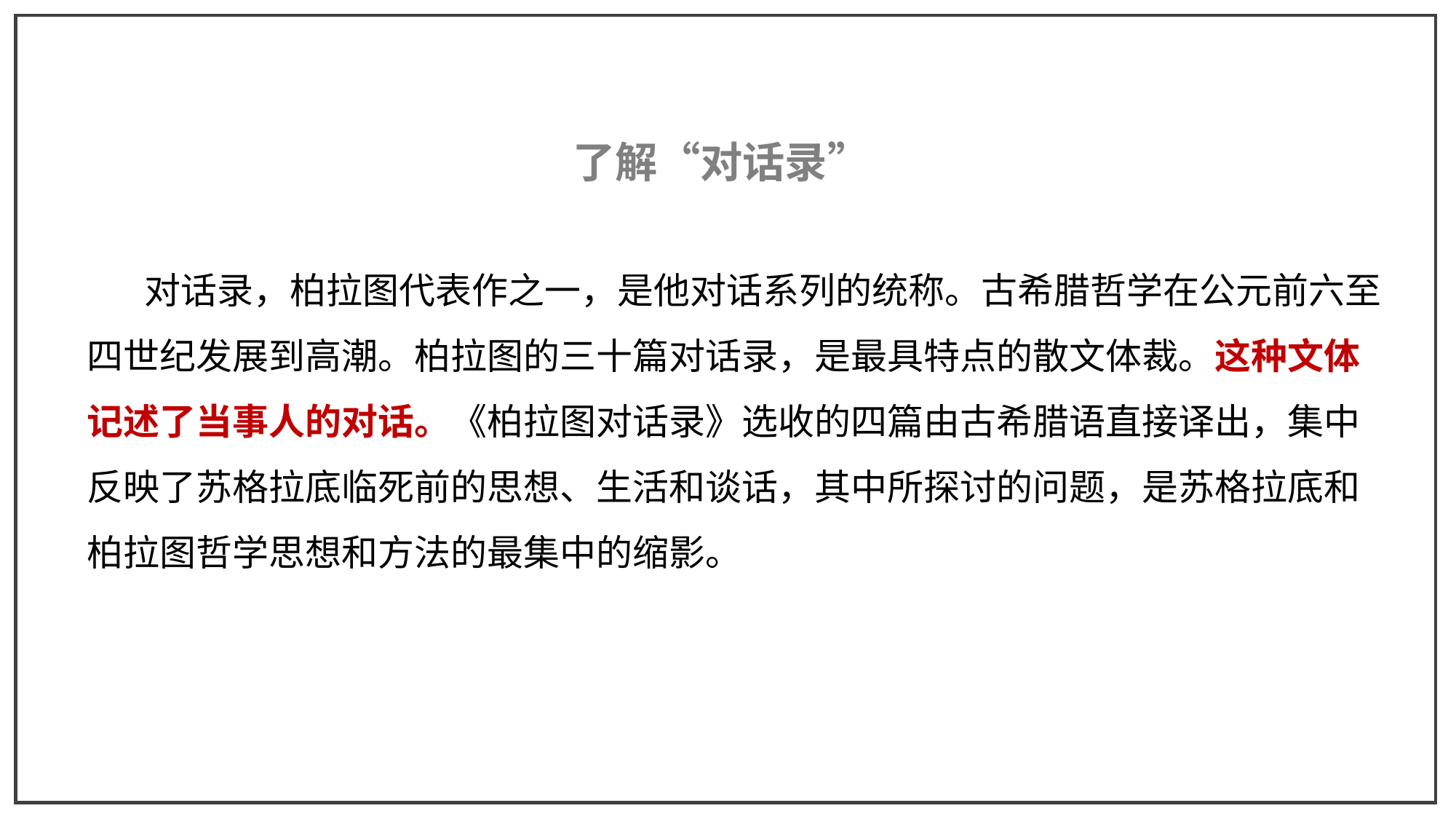

了解“对话录”
      对话录，柏拉图代表作之一，是他对话系列的统称。古希腊哲学在公元前六至四世纪发展到高潮。柏拉图的三十篇对话录，是最具特点的散文体裁。这种文体记述了当事人的对话。《柏拉图对话录》选收的四篇由古希腊语直接译出，集中反映了苏格拉底临死前的思想、生活和谈话，其中所探讨的问题，是苏格拉底和柏拉图哲学思想和方法的最集中的缩影。